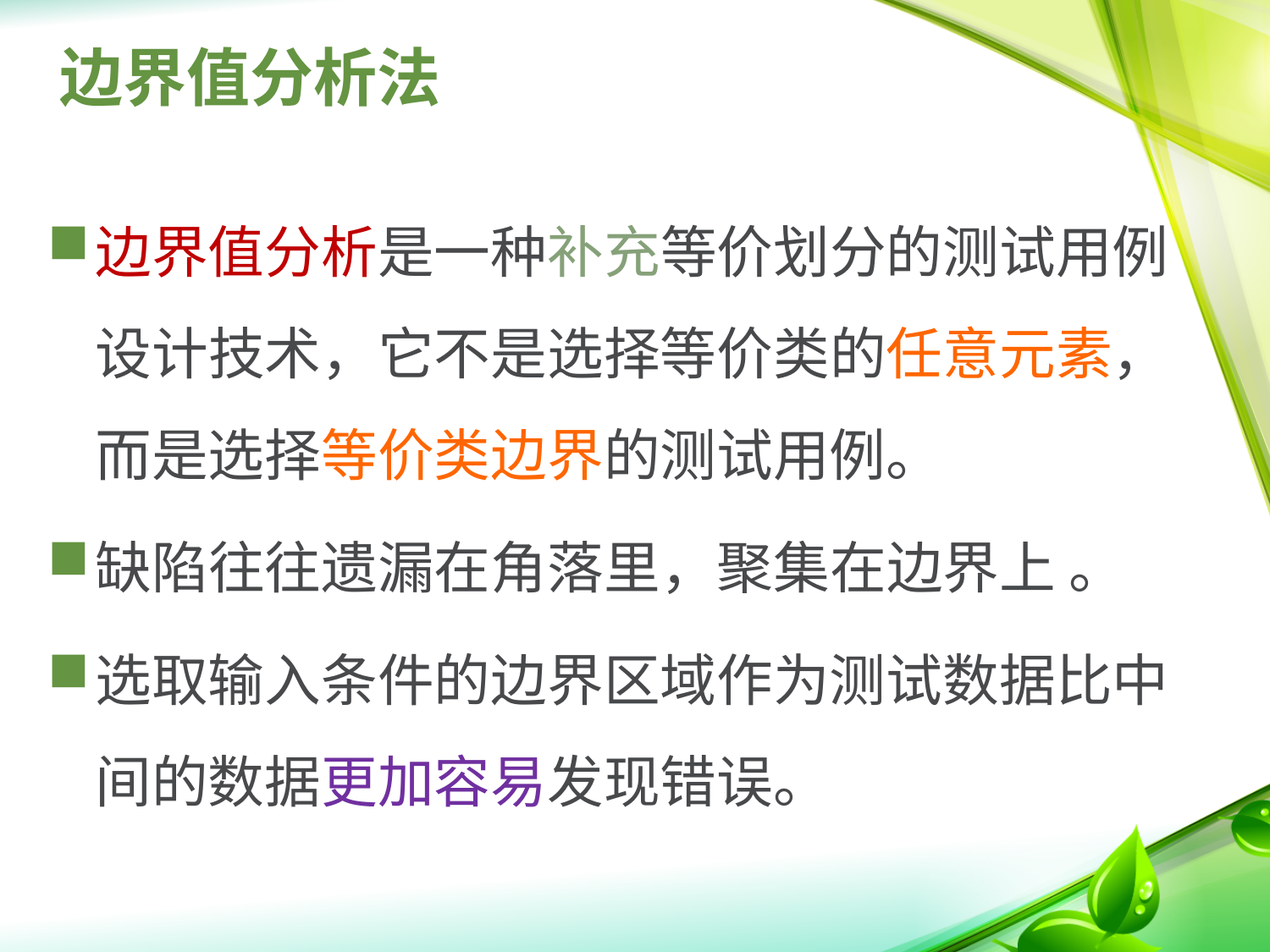

# 边界值分析法
边界值分析是一种补充等价划分的测试用例设计技术，它不是选择等价类的任意元素，而是选择等价类边界的测试用例。
缺陷往往遗漏在角落里，聚集在边界上 。
选取输入条件的边界区域作为测试数据比中间的数据更加容易发现错误。